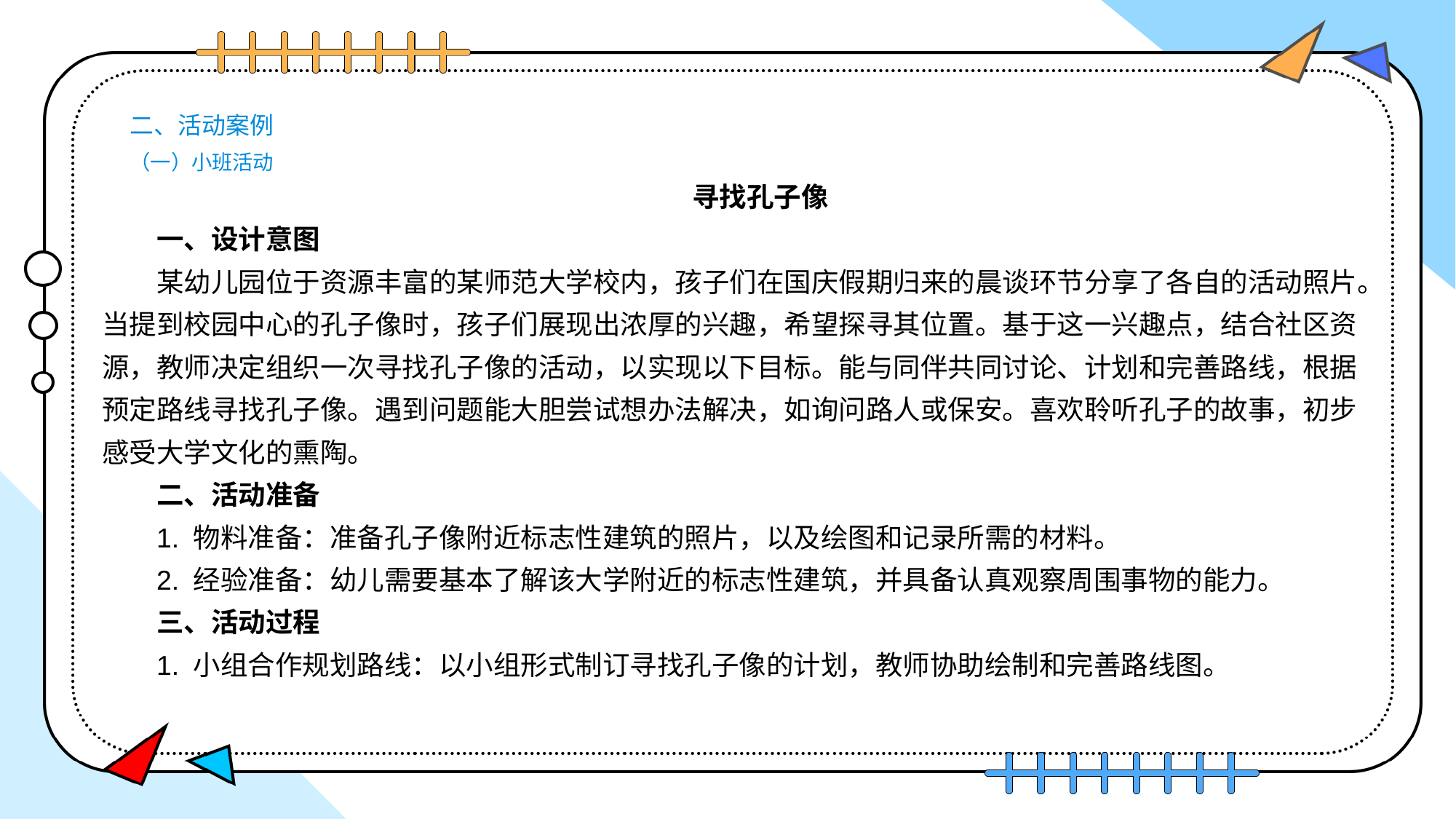

# 二、活动案例 （一）小班活动
寻找孔子像
一、设计意图
某幼儿园位于资源丰富的某师范大学校内，孩子们在国庆假期归来的晨谈环节分享了各自的活动照片。当提到校园中心的孔子像时，孩子们展现出浓厚的兴趣，希望探寻其位置。基于这一兴趣点，结合社区资源，教师决定组织一次寻找孔子像的活动，以实现以下目标。能与同伴共同讨论、计划和完善路线，根据预定路线寻找孔子像。遇到问题能大胆尝试想办法解决，如询问路人或保安。喜欢聆听孔子的故事，初步感受大学文化的熏陶。
二、活动准备
1. 物料准备：准备孔子像附近标志性建筑的照片，以及绘图和记录所需的材料。
2. 经验准备：幼儿需要基本了解该大学附近的标志性建筑，并具备认真观察周围事物的能力。
三、活动过程
1. 小组合作规划路线：以小组形式制订寻找孔子像的计划，教师协助绘制和完善路线图。